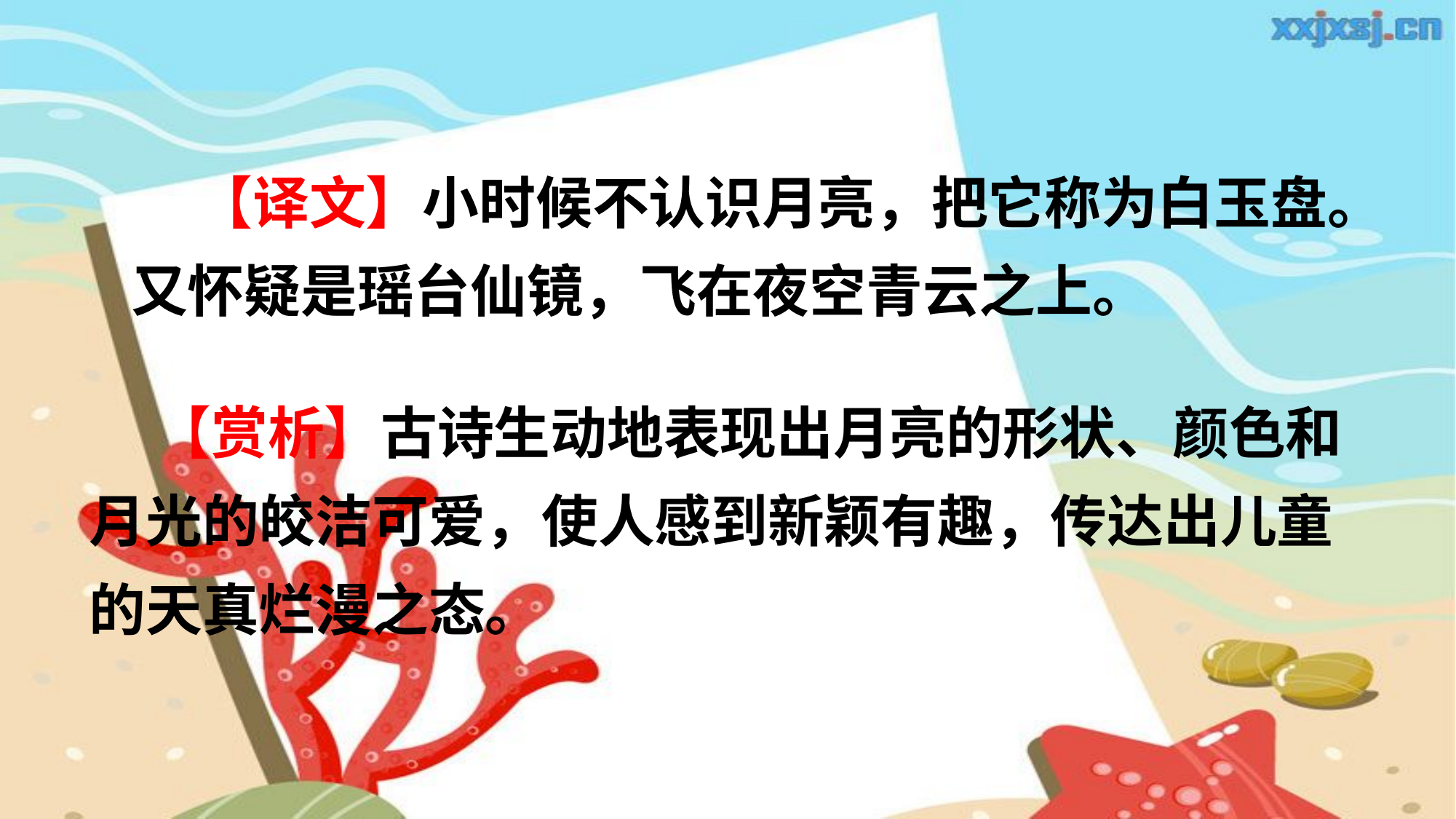

【译文】小时候不认识月亮，把它称为白玉盘。又怀疑是瑶台仙镜，飞在夜空青云之上。
    【赏析】古诗生动地表现出月亮的形状、颜色和月光的皎洁可爱，使人感到新颖有趣，传达出儿童的天真烂漫之态。